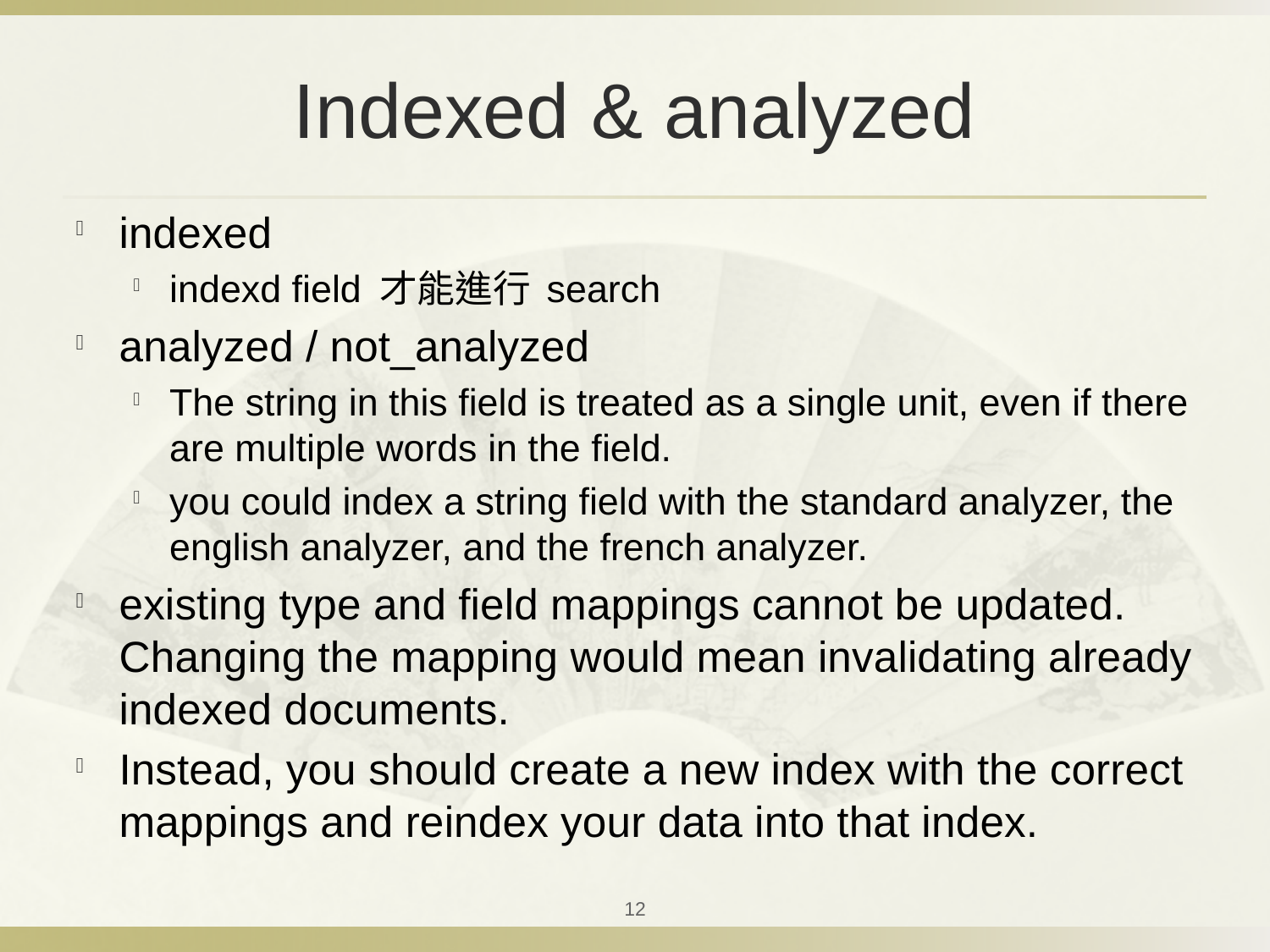

# Indexed & analyzed
indexed
indexd field 才能進行 search
analyzed / not_analyzed
The string in this field is treated as a single unit, even if there are multiple words in the field.
you could index a string field with the standard analyzer, the english analyzer, and the french analyzer.
existing type and field mappings cannot be updated. Changing the mapping would mean invalidating already indexed documents.
Instead, you should create a new index with the correct mappings and reindex your data into that index.
12